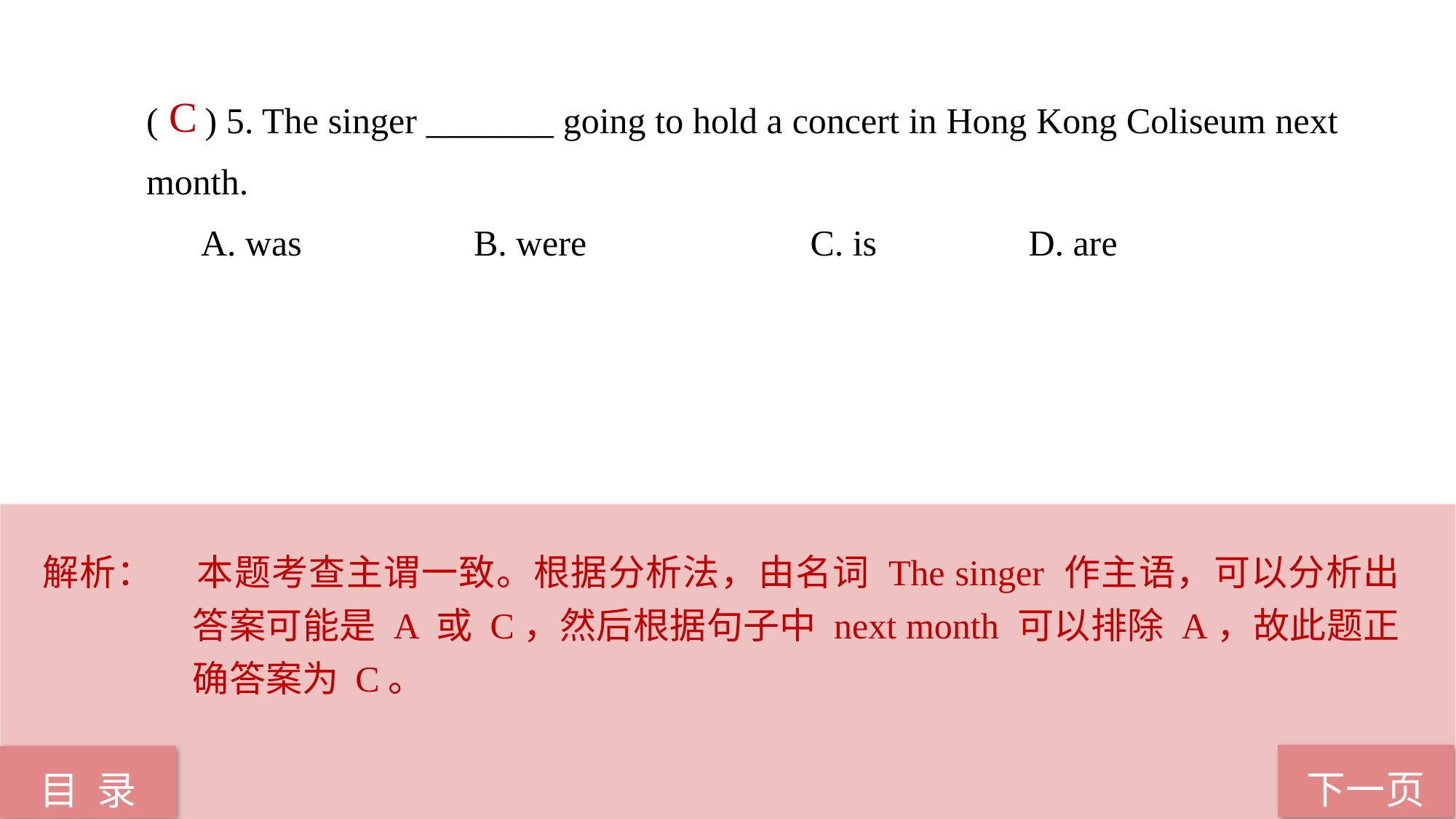

(     ) 5. The singer _______ going to hold a concert in Hong Kong Coliseum next 	month.
A. was 		B. were		 C. is		 D. are
  C
解析：	本题考查主谓一致。根据分析法，由名词 The singer 作主语，可以分析出答案可能是 A 或 C，然后根据句子中 next month 可以排除 A，故此题正确答案为 C。